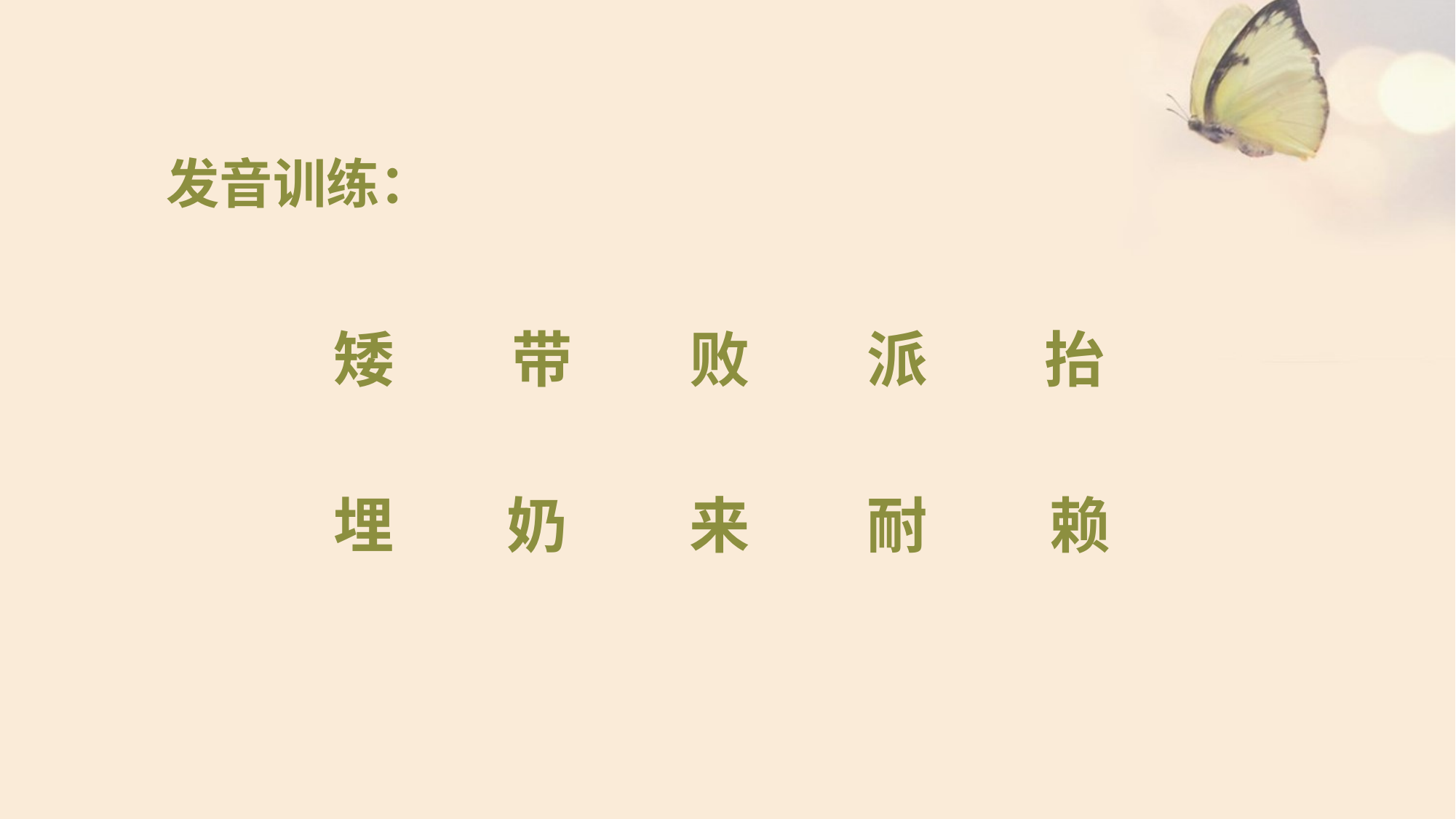

发音训练：
抬
带
败
派
矮
埋
奶
来
耐
赖